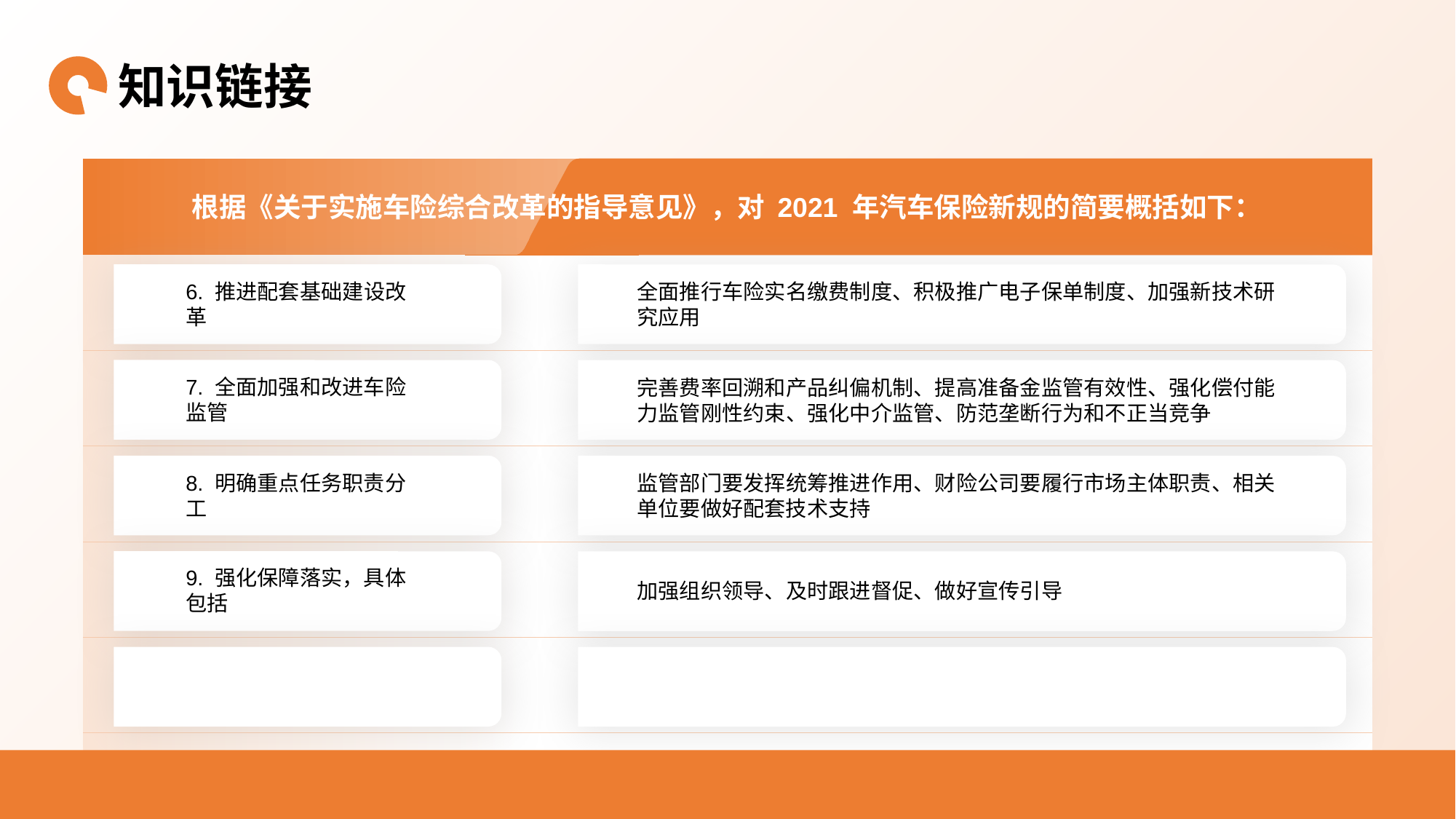

知识链接

根据《关于实施车险综合改革的指导意见》，对 2021 年汽车保险新规的简要概括如下：

|  |  |
| --- | --- |
|  |  |
|  |  |
|  |  |
|  |  |
|  |  |
6. 推进配套基础建设改革
全面推行车险实名缴费制度、积极推广电子保单制度、加强新技术研究应用

7. 全面加强和改进车险监管
完善费率回溯和产品纠偏机制、提高准备金监管有效性、强化偿付能力监管刚性约束、强化中介监管、防范垄断行为和不正当竞争

8. 明确重点任务职责分工
监管部门要发挥统筹推进作用、财险公司要履行市场主体职责、相关单位要做好配套技术支持

9. 强化保障落实，具体包括
加强组织领导、及时跟进督促、做好宣传引导